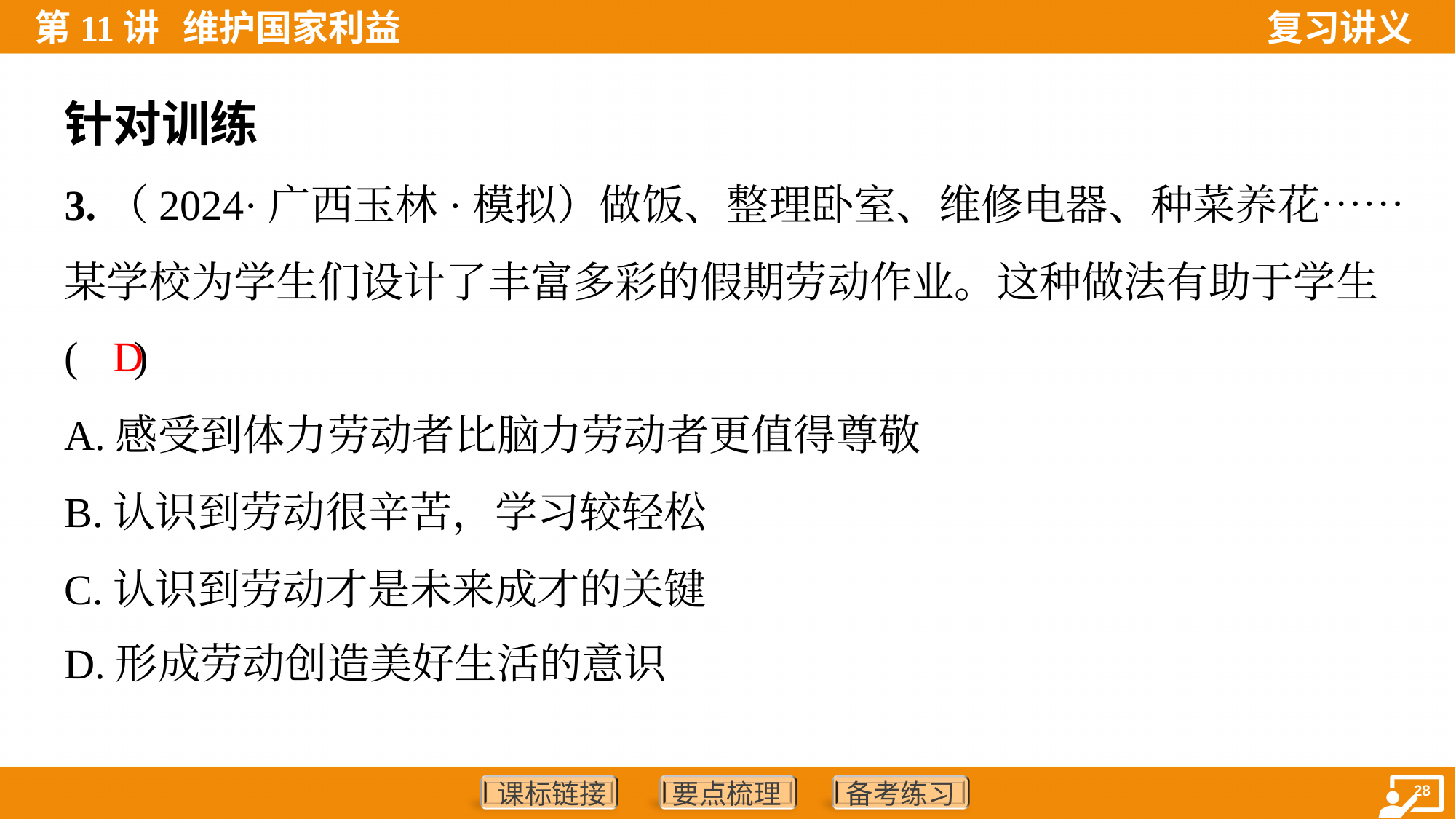

针对训练
3.（2024·广西玉林·模拟）做饭、整理卧室、维修电器、种菜养花……
某学校为学生们设计了丰富多彩的假期劳动作业。这种做法有助于学生
(     )
D
A.感受到体力劳动者比脑力劳动者更值得尊敬
B.认识到劳动很辛苦，学习较轻松
C.认识到劳动才是未来成才的关键
D.形成劳动创造美好生活的意识